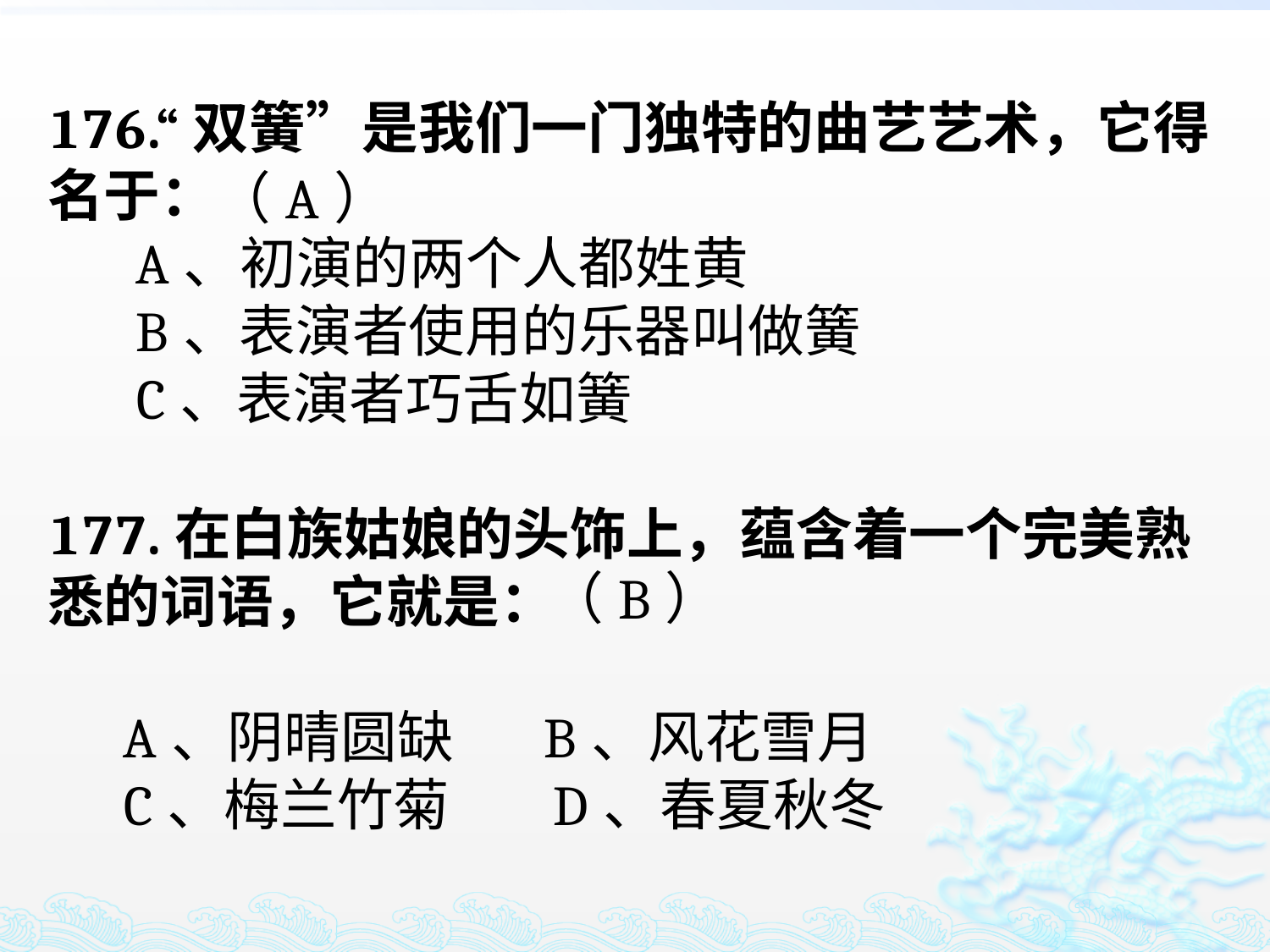

176.“双簧”是我们一门独特的曲艺艺术，它得名于：
       A、初演的两个人都姓黄
       B、表演者使用的乐器叫做簧
       C、表演者巧舌如簧

177.在白族姑娘的头饰上，蕴含着一个完美熟悉的词语，它就是：

      A、阴晴圆缺      B、风花雪月
      C、梅兰竹菊       D、春夏秋冬
（A）
（B）